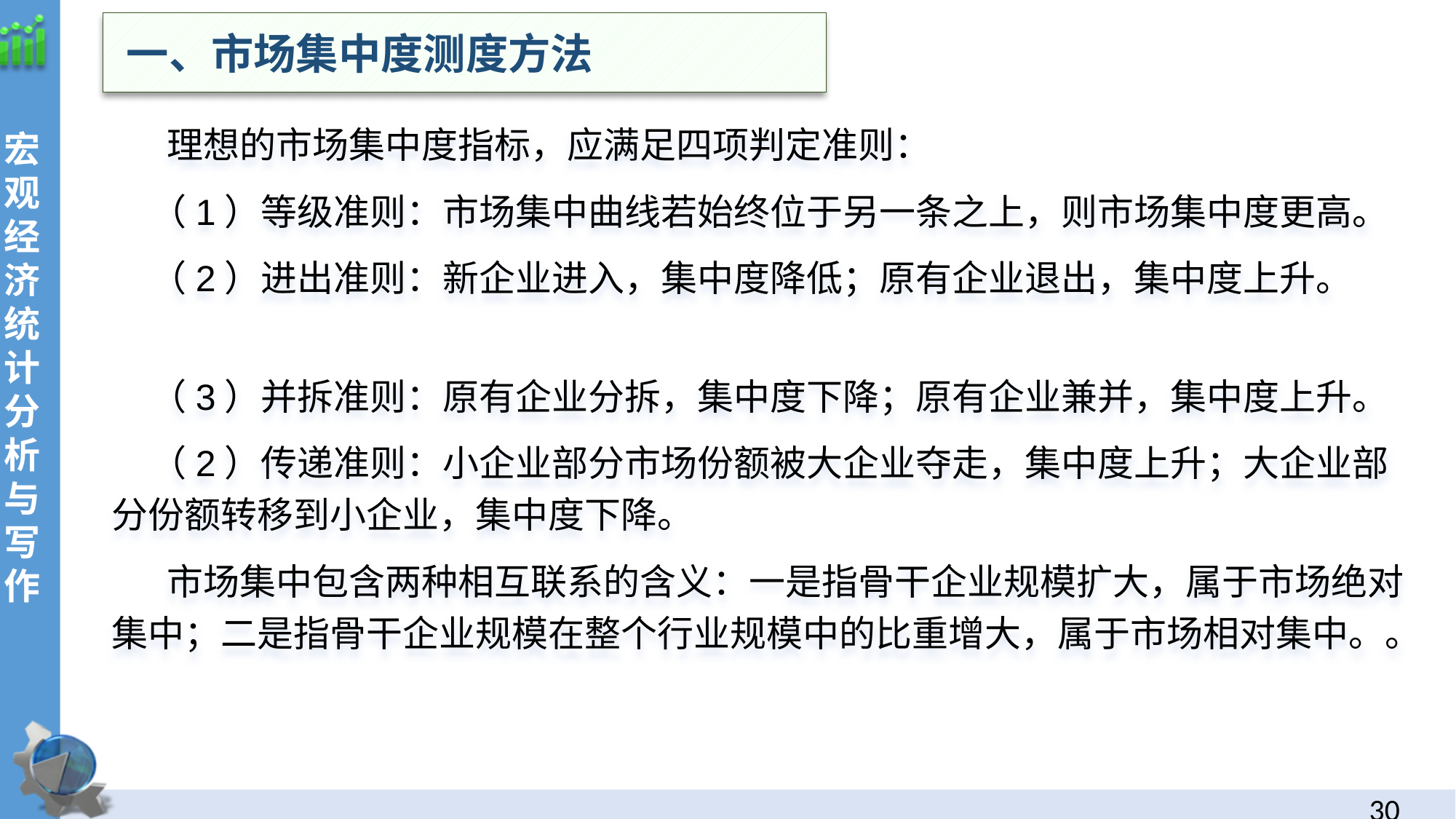

一、市场集中度测度方法
         理想的市场集中度指标，应满足四项判定准则：
       （1）等级准则：市场集中曲线若始终位于另一条之上，则市场集中度更高。
       （2）进出准则：新企业进入，集中度降低；原有企业退出，集中度上升。
       （3）并拆准则：原有企业分拆，集中度下降；原有企业兼并，集中度上升。
       （2）传递准则：小企业部分市场份额被大企业夺走，集中度上升；大企业部分份额转移到小企业，集中度下降。
         市场集中包含两种相互联系的含义：一是指骨干企业规模扩大，属于市场绝对集中；二是指骨干企业规模在整个行业规模中的比重增大，属于市场相对集中。。

30